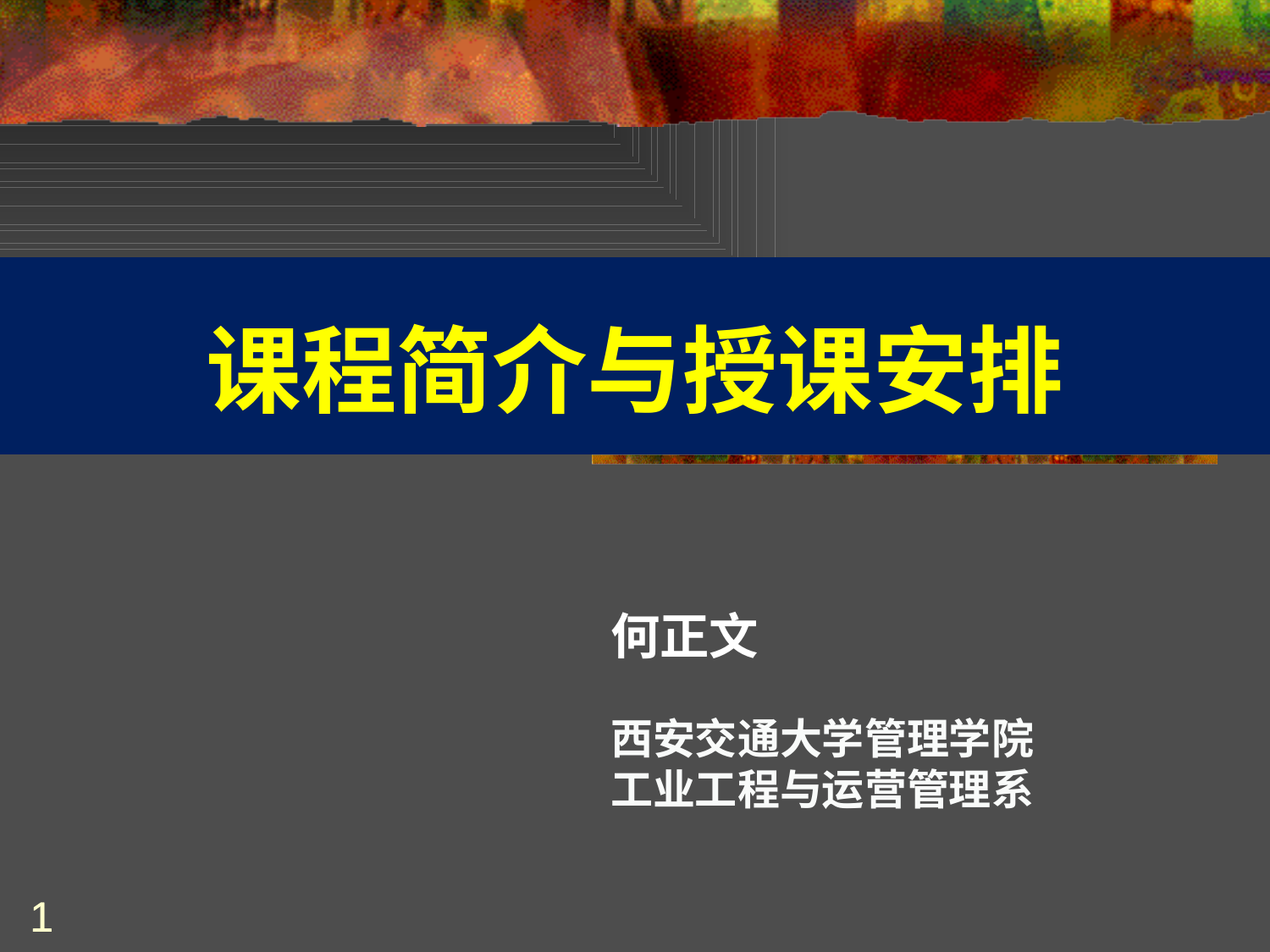

课程简介与授课安排
何正文
西安交通大学管理学院
工业工程与运营管理系
1
1